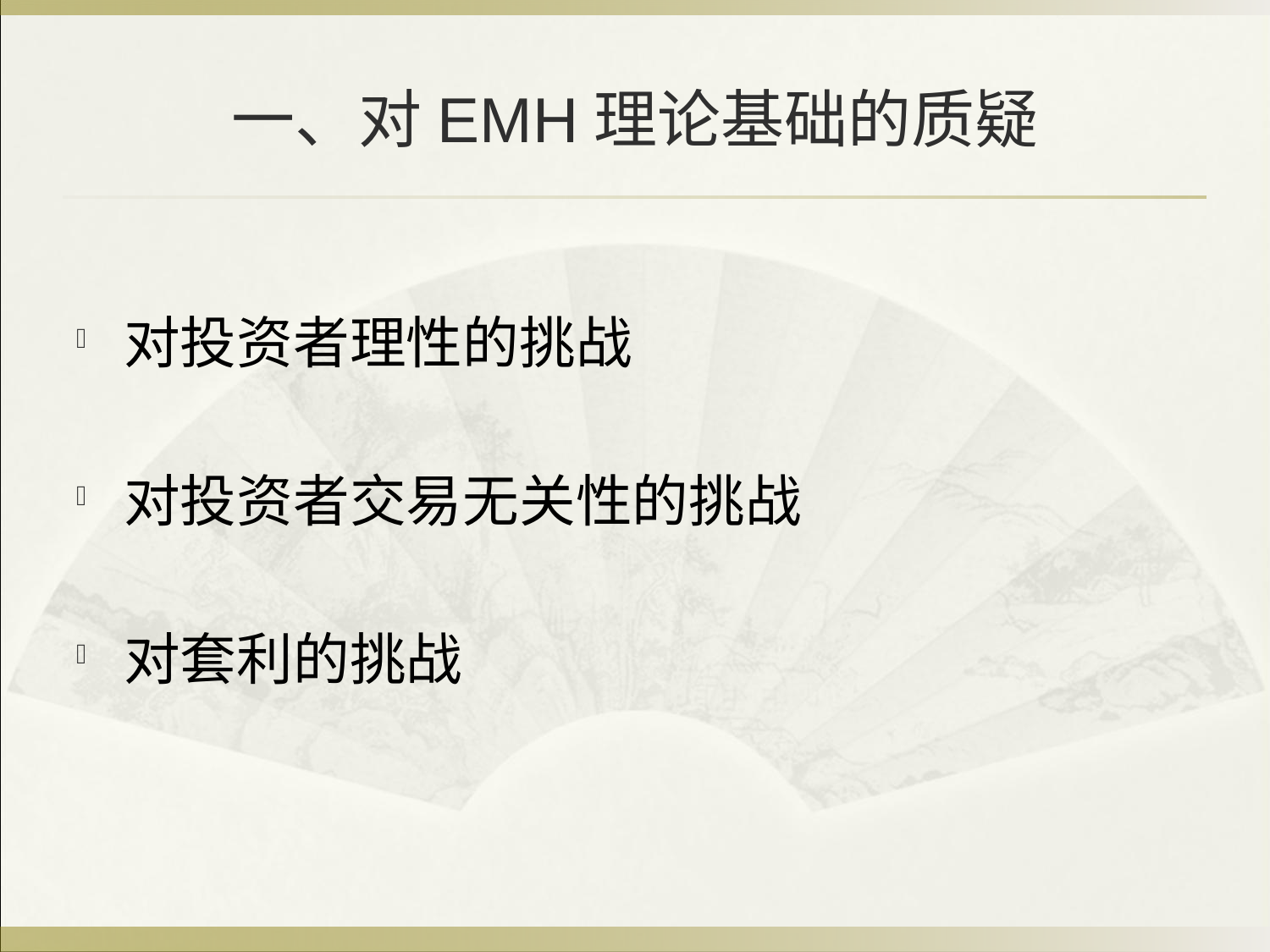

# 一、对EMH理论基础的质疑

对投资者理性的挑战

对投资者交易无关性的挑战

对套利的挑战